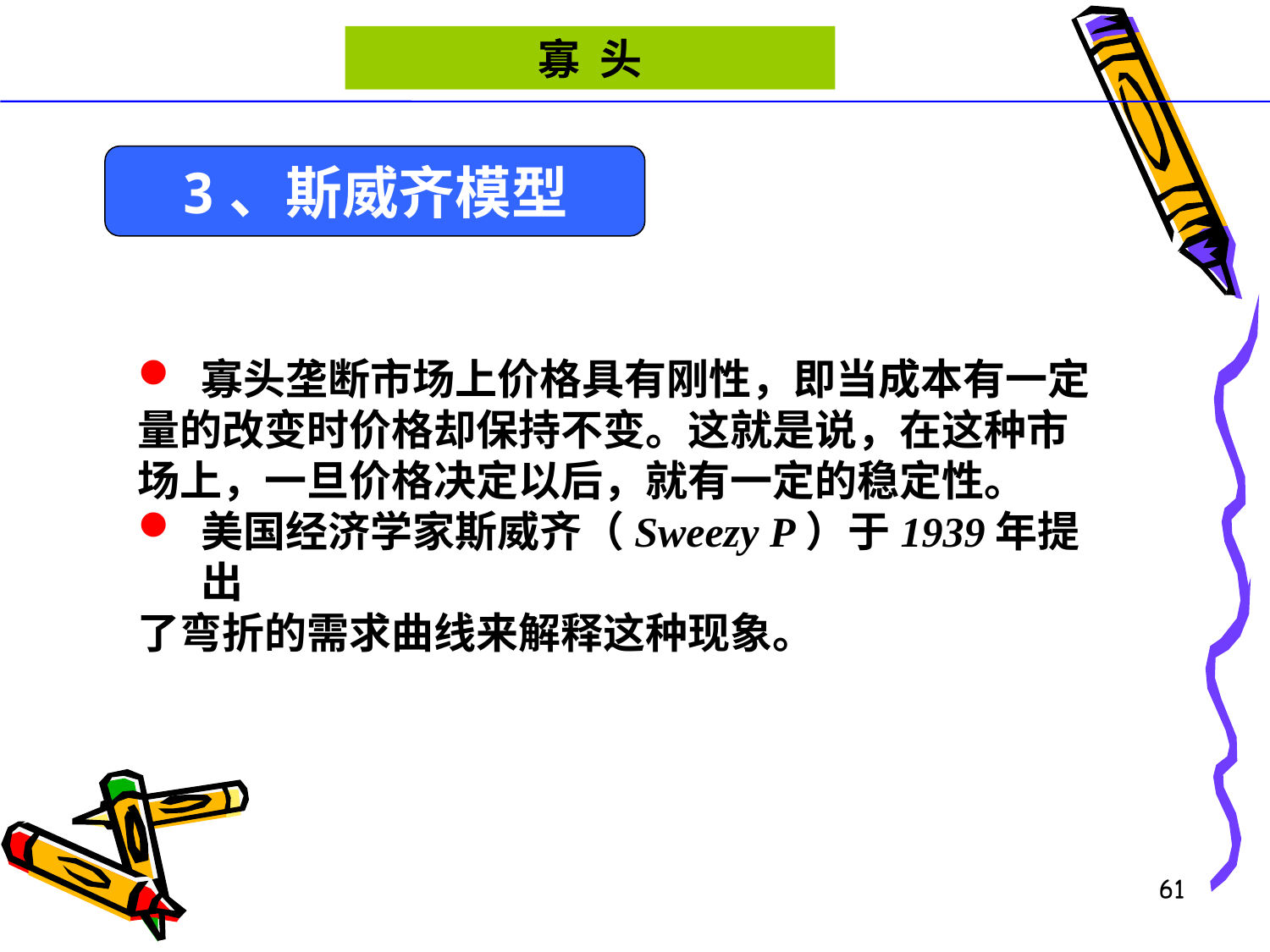

寡  头

3、斯威齐模型
寡头垄断市场上价格具有刚性，即当成本有一定
量的改变时价格却保持不变。这就是说，在这种市
场上，一旦价格决定以后，就有一定的稳定性。
美国经济学家斯威齐（Sweezy P）于1939年提出
了弯折的需求曲线来解释这种现象。
61